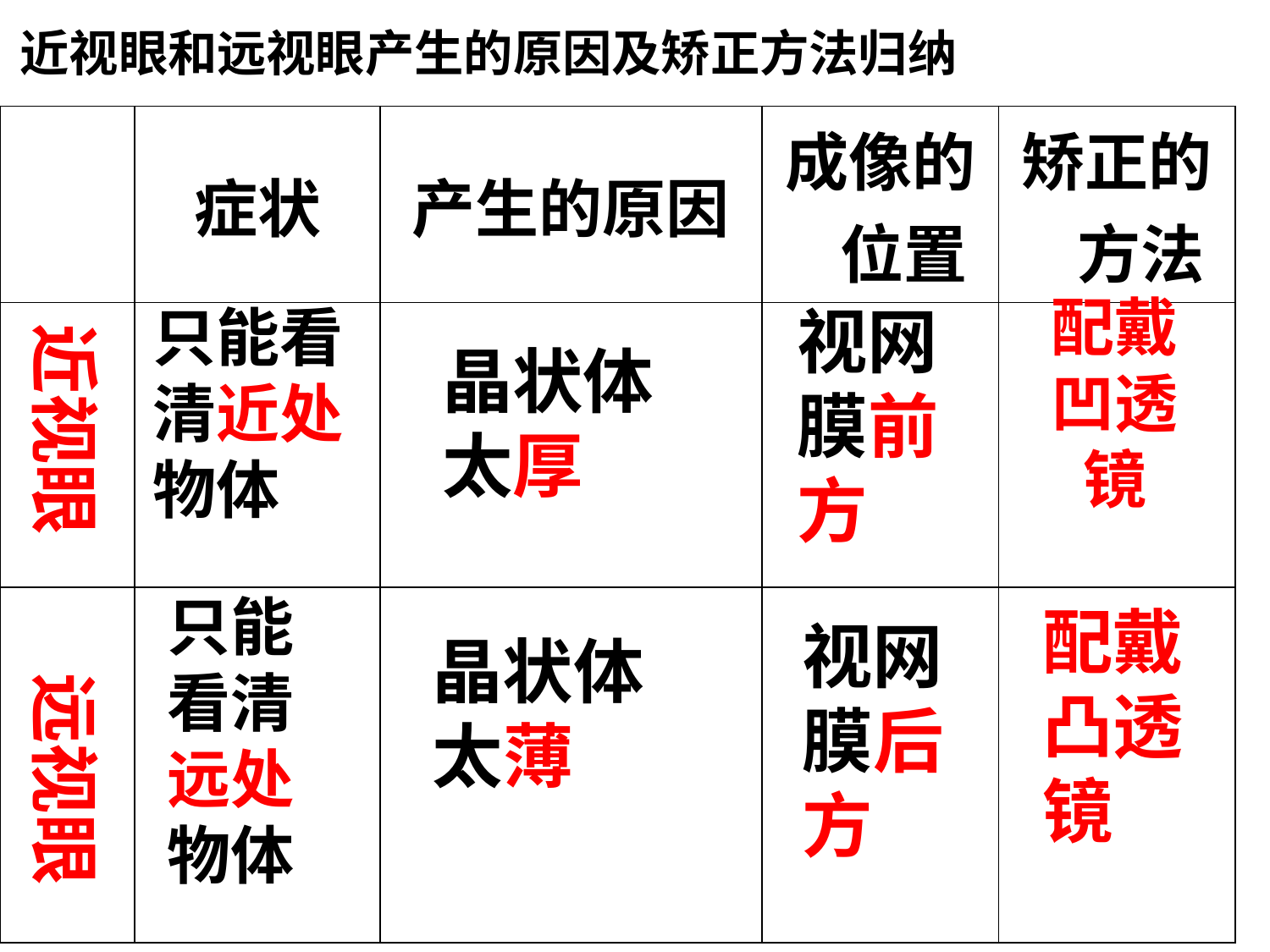

近视眼和远视眼产生的原因及矫正方法归纳
|  | 症状 | 产生的原因 | 成像的位置 | 矫正的方法 |
| --- | --- | --- | --- | --- |
|  |  |  |  |  |
|  |  |  |  |  |
配戴凹透镜
只能看清近处物体
视网膜前方
近视眼
晶状体太厚
只能看清远处物体
配戴凸透镜
视网膜后方
远视眼
晶状体太薄